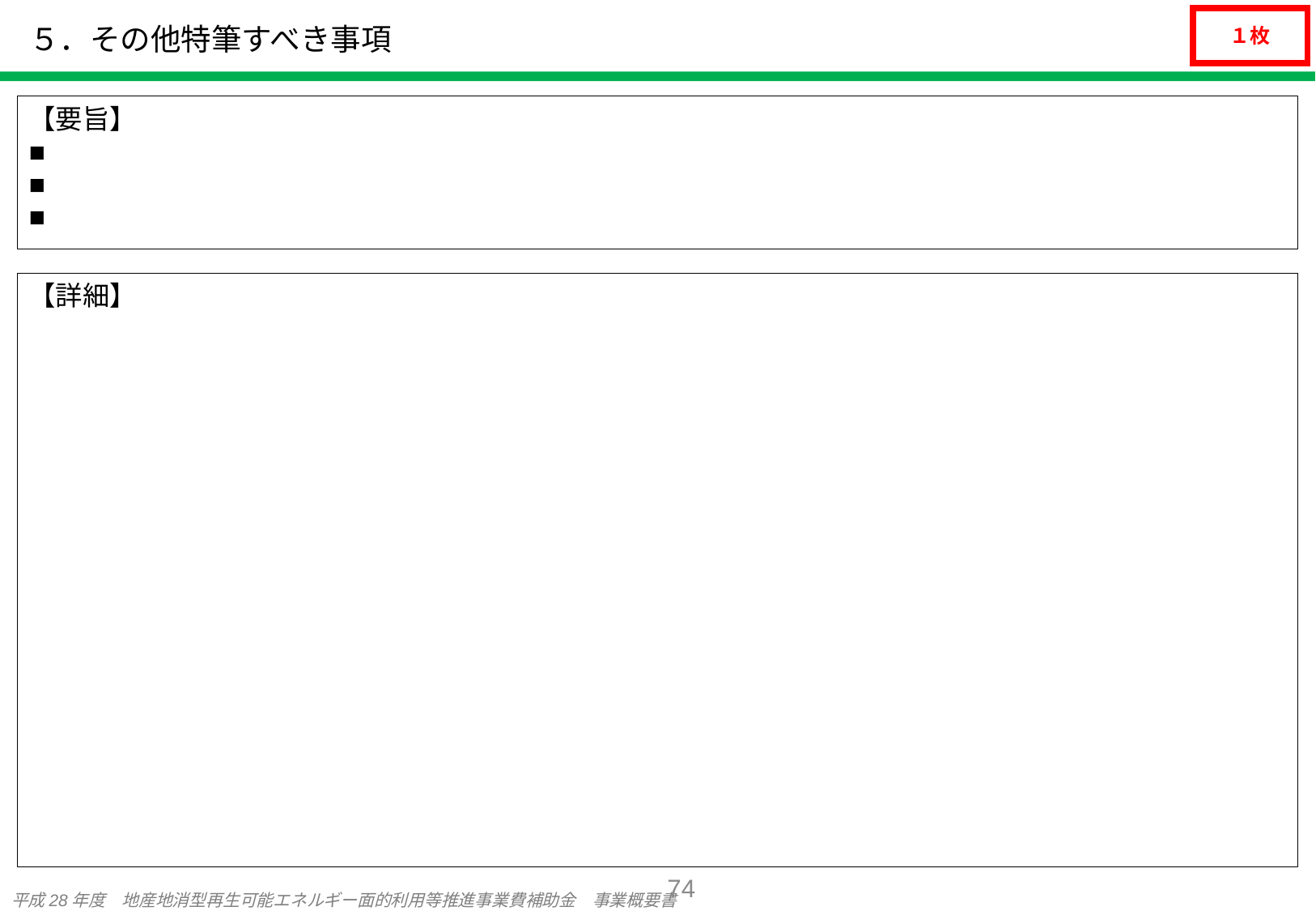

# ５．その他特筆すべき事項
１枚
【要旨】
■
■
■
【詳細】
74